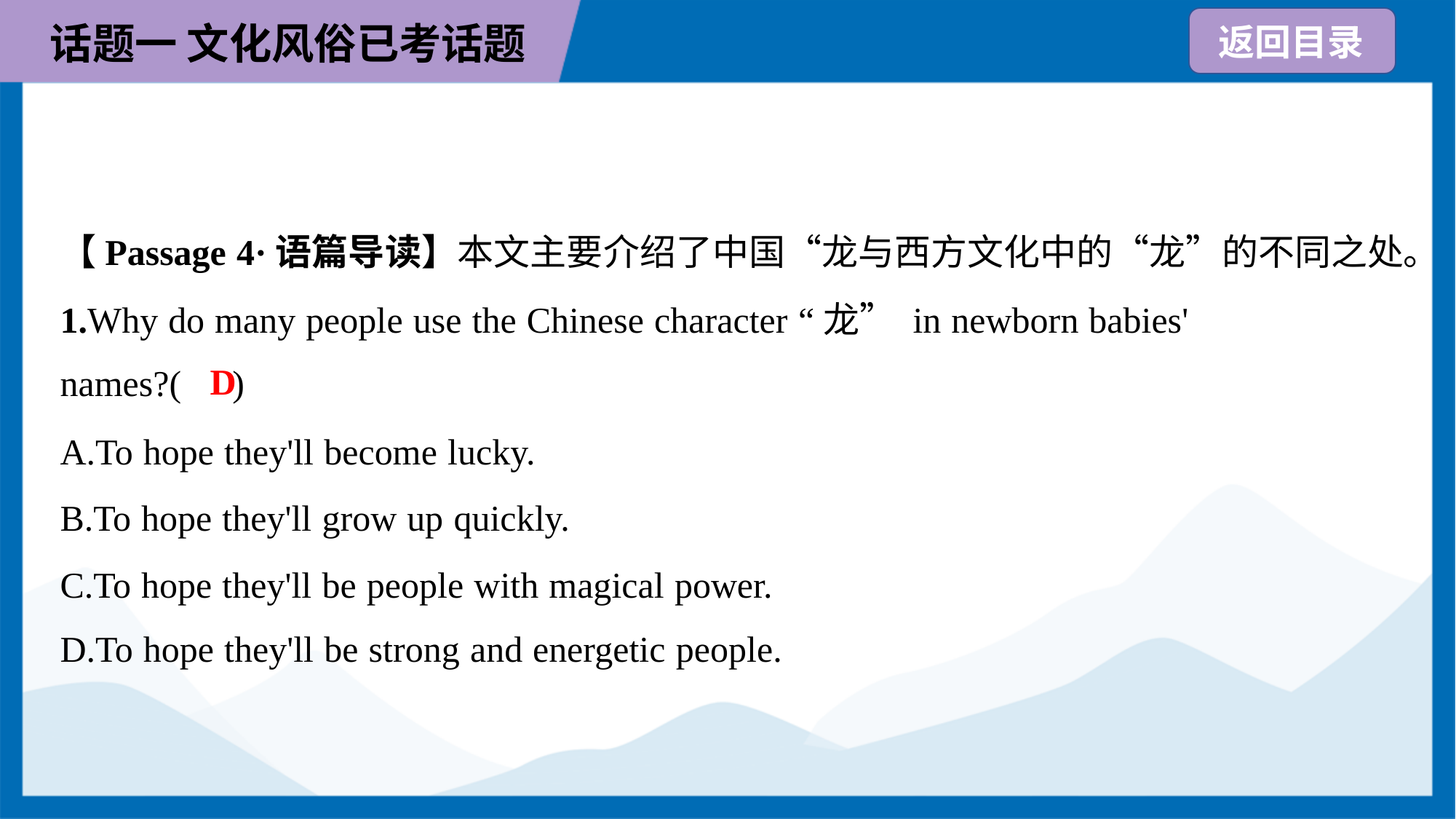

【Passage 4·语篇导读】本文主要介绍了中国“龙与西方文化中的“龙”的不同之处。
1.Why do many people use the Chinese character “龙” in newborn babies'
names?(     )
D
A.To hope they'll become lucky.
B.To hope they'll grow up quickly.
C.To hope they'll be people with magical power.
D.To hope they'll be strong and energetic people.